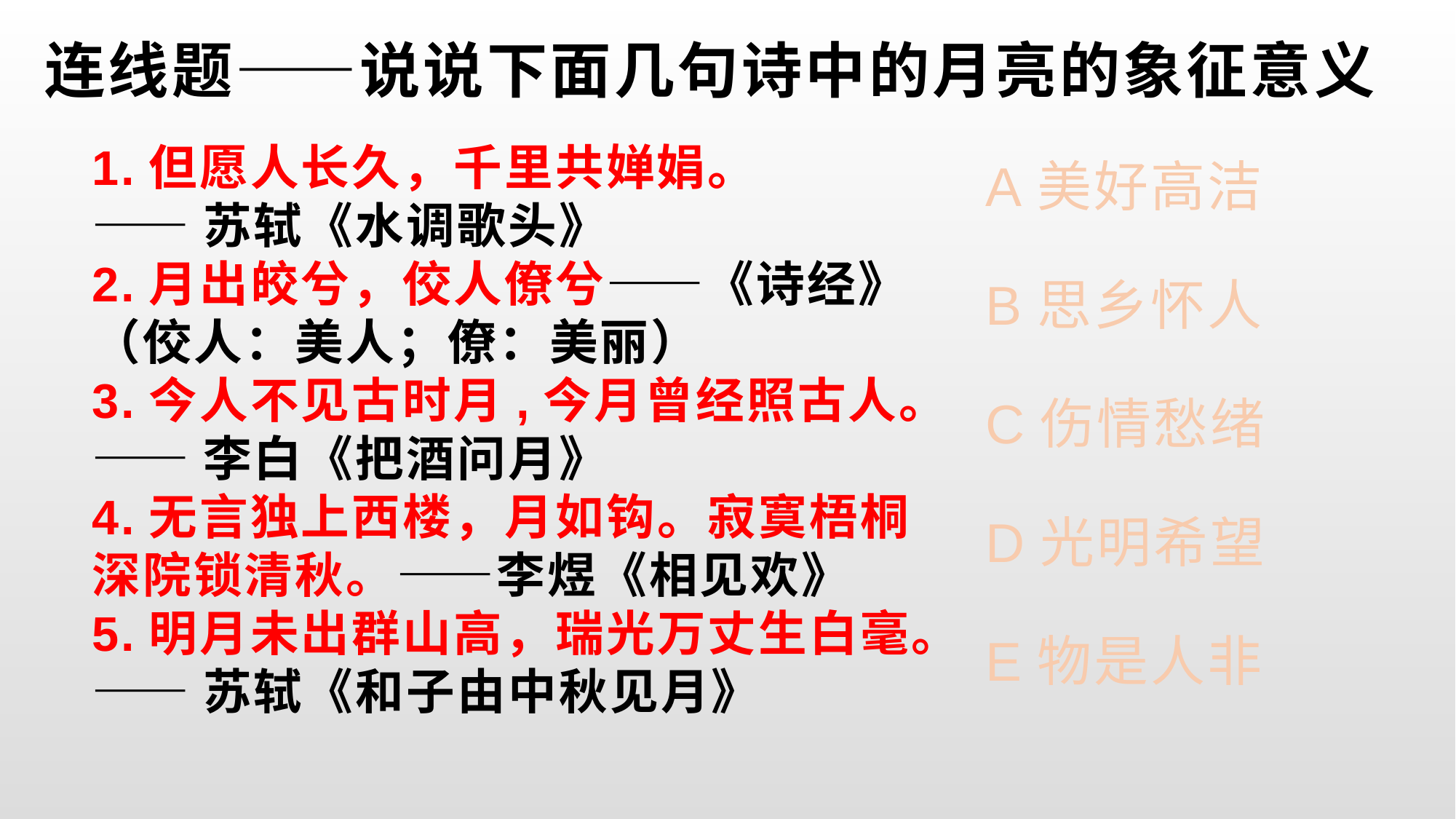

# 连线题——说说下面几句诗中的月亮的象征意义
1.但愿人长久，千里共婵娟。
——苏轼《水调歌头》
2.月出皎兮，佼人僚兮——《诗经》
（佼人：美人；僚：美丽）
3.今人不见古时月,今月曾经照古人。
——李白《把酒问月》
4.无言独上西楼，月如钩。寂寞梧桐深院锁清秋。——李煜《相见欢》
5.明月未出群山高，瑞光万丈生白毫。
——苏轼《和子由中秋见月》

A美好高洁
B思乡怀人
C伤情愁绪
D光明希望
E物是人非